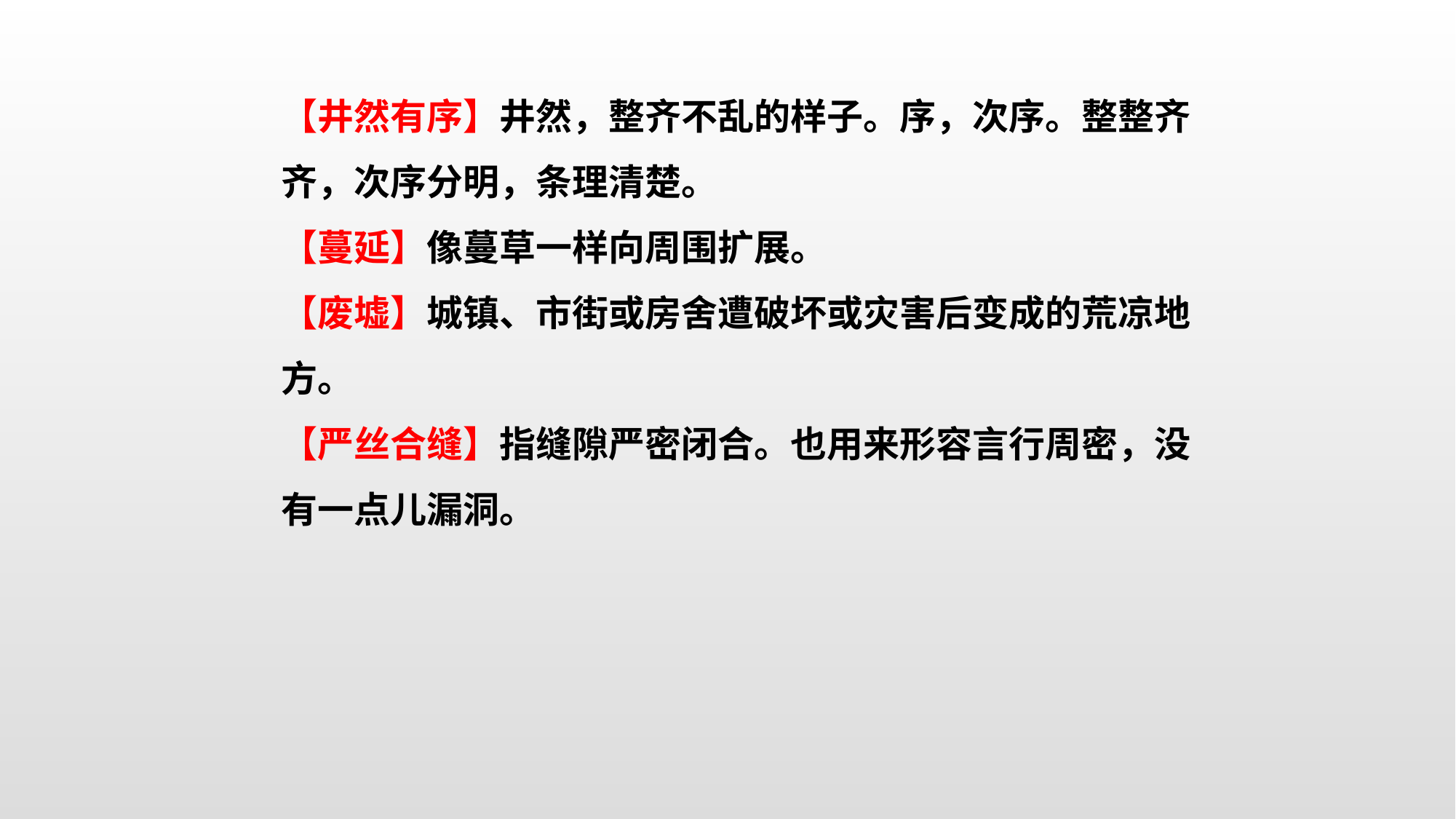

【井然有序】井然，整齐不乱的样子。序，次序。整整齐齐，次序分明，条理清楚。
【蔓延】像蔓草一样向周围扩展。
【废墟】城镇、市街或房舍遭破坏或灾害后变成的荒凉地方。
【严丝合缝】指缝隙严密闭合。也用来形容言行周密，没有一点儿漏洞。